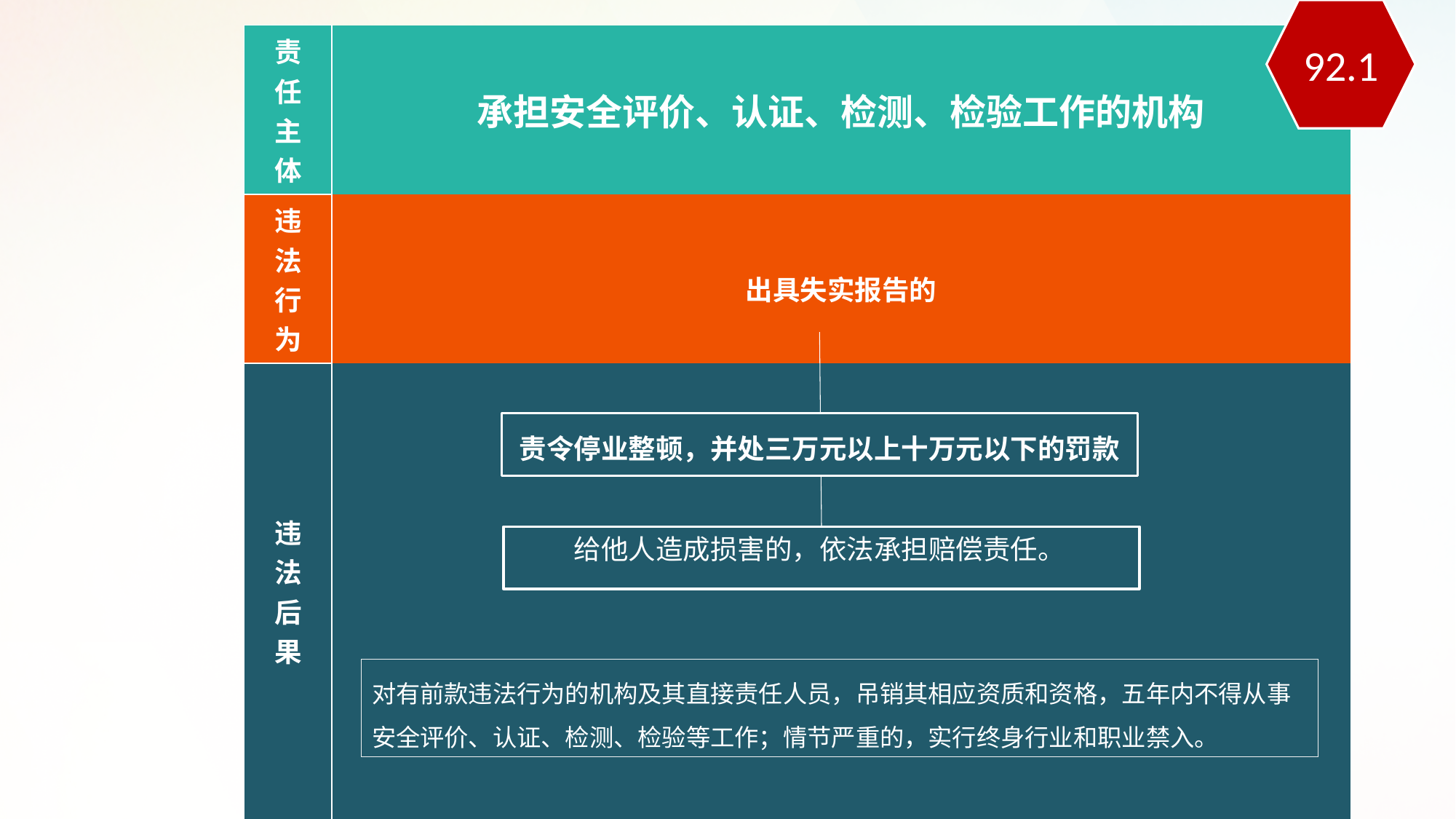

92.1
| 责 任 主 体 | 承担安全评价、认证、检测、检验工作的机构 |
| --- | --- |
| 违 法 行 为 | 出具失实报告的 |
| 违 法 后 果 |  |

责令停业整顿，并处三万元以上十万元以下的罚款

给他人造成损害的，依法承担赔偿责任。
对有前款违法行为的机构及其直接责任人员，吊销其相应资质和资格，五年内不得从事安全评价、认证、检测、检验等工作；情节严重的，实行终身行业和职业禁入。